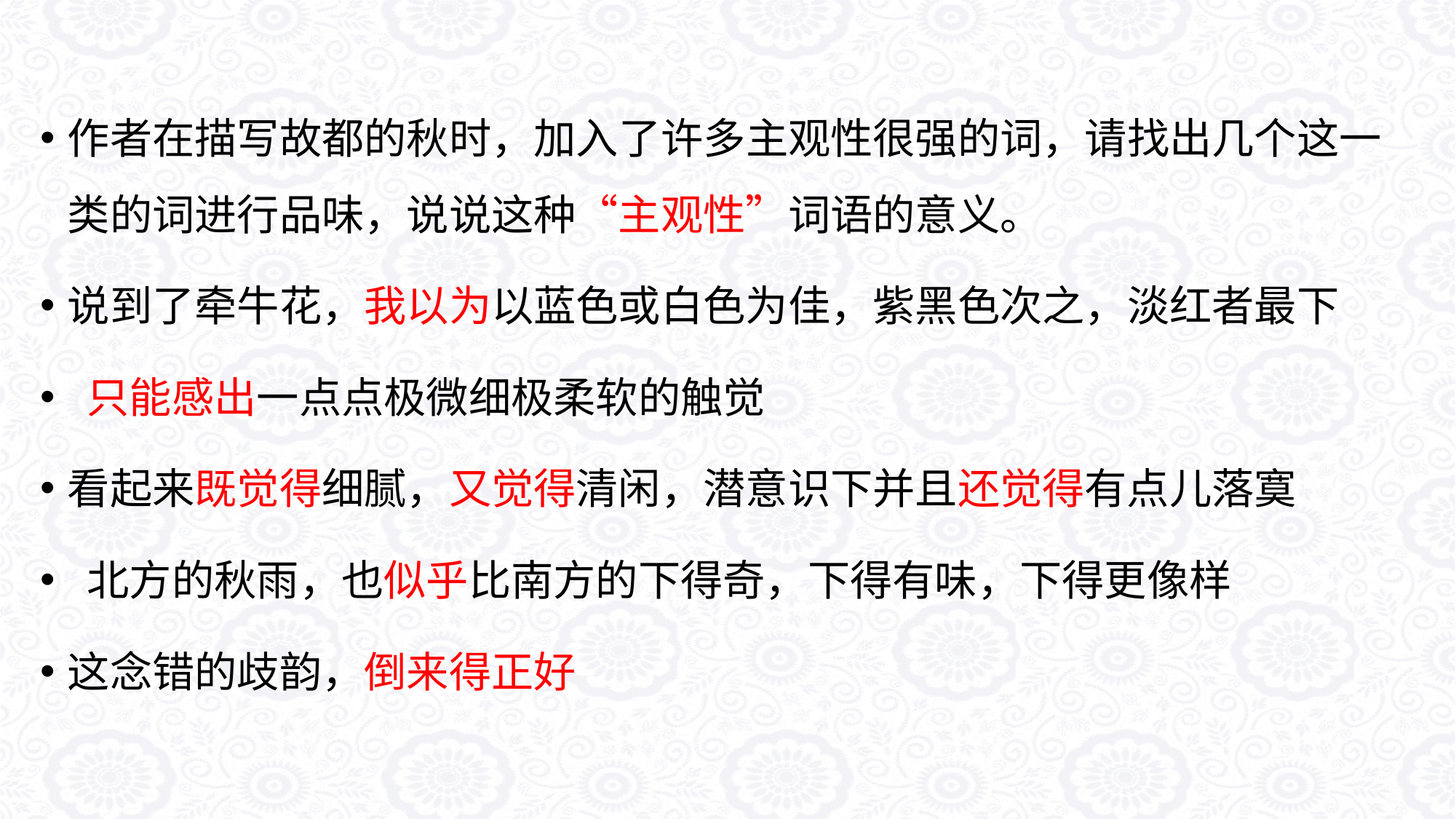

作者在描写故都的秋时，加入了许多主观性很强的词，请找出几个这一类的词进行品味，说说这种“主观性”词语的意义。
说到了牵牛花，我以为以蓝色或白色为佳，紫黑色次之，淡红者最下
 只能感出一点点极微细极柔软的触觉
看起来既觉得细腻，又觉得清闲，潜意识下并且还觉得有点儿落寞
 北方的秋雨，也似乎比南方的下得奇，下得有味，下得更像样
这念错的歧韵，倒来得正好